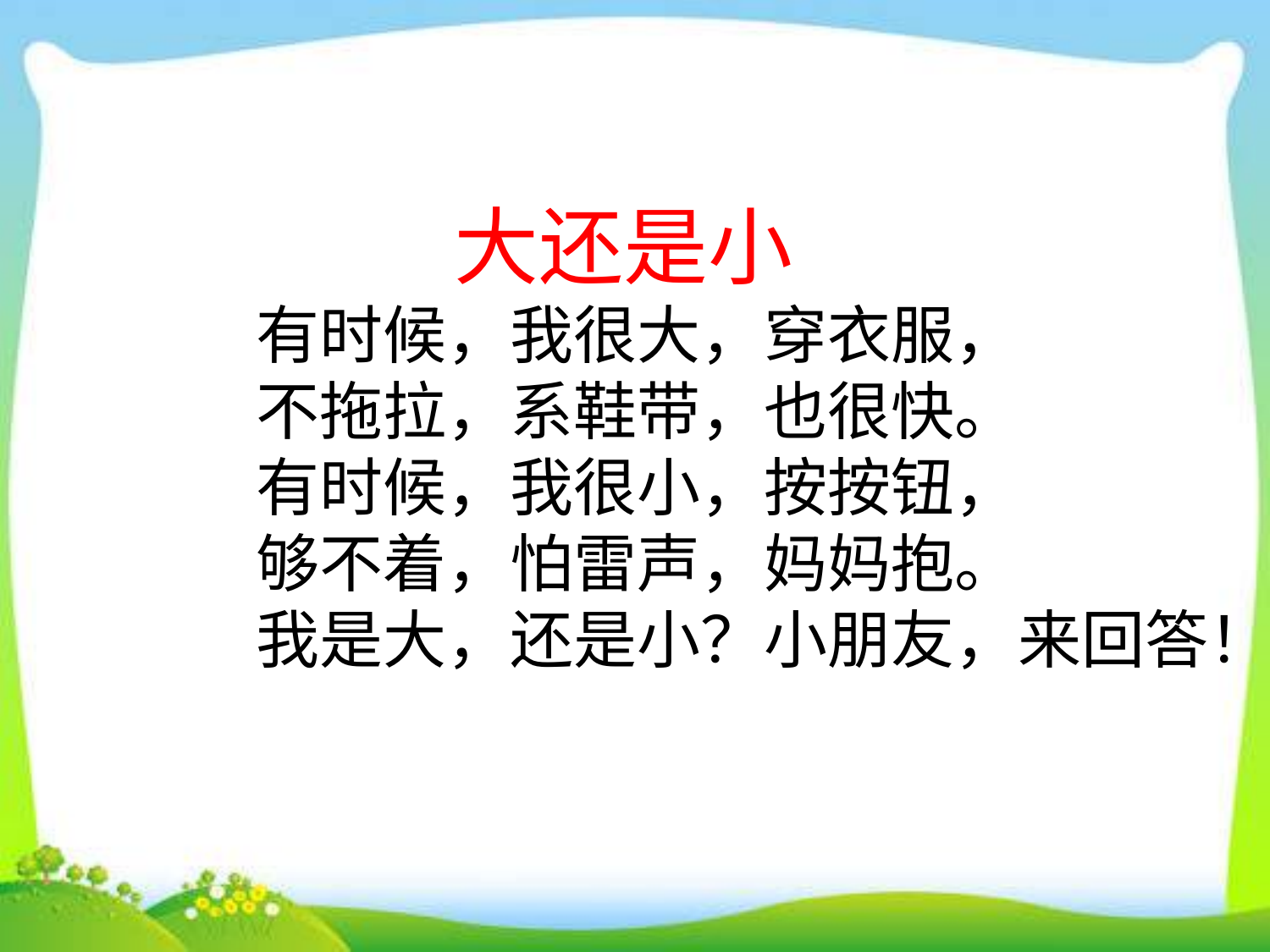

大还是小
有时候，我很大，穿衣服，
不拖拉，系鞋带，也很快。
有时候，我很小，按按钮，
够不着，怕雷声，妈妈抱。
我是大，还是小？小朋友，来回答！